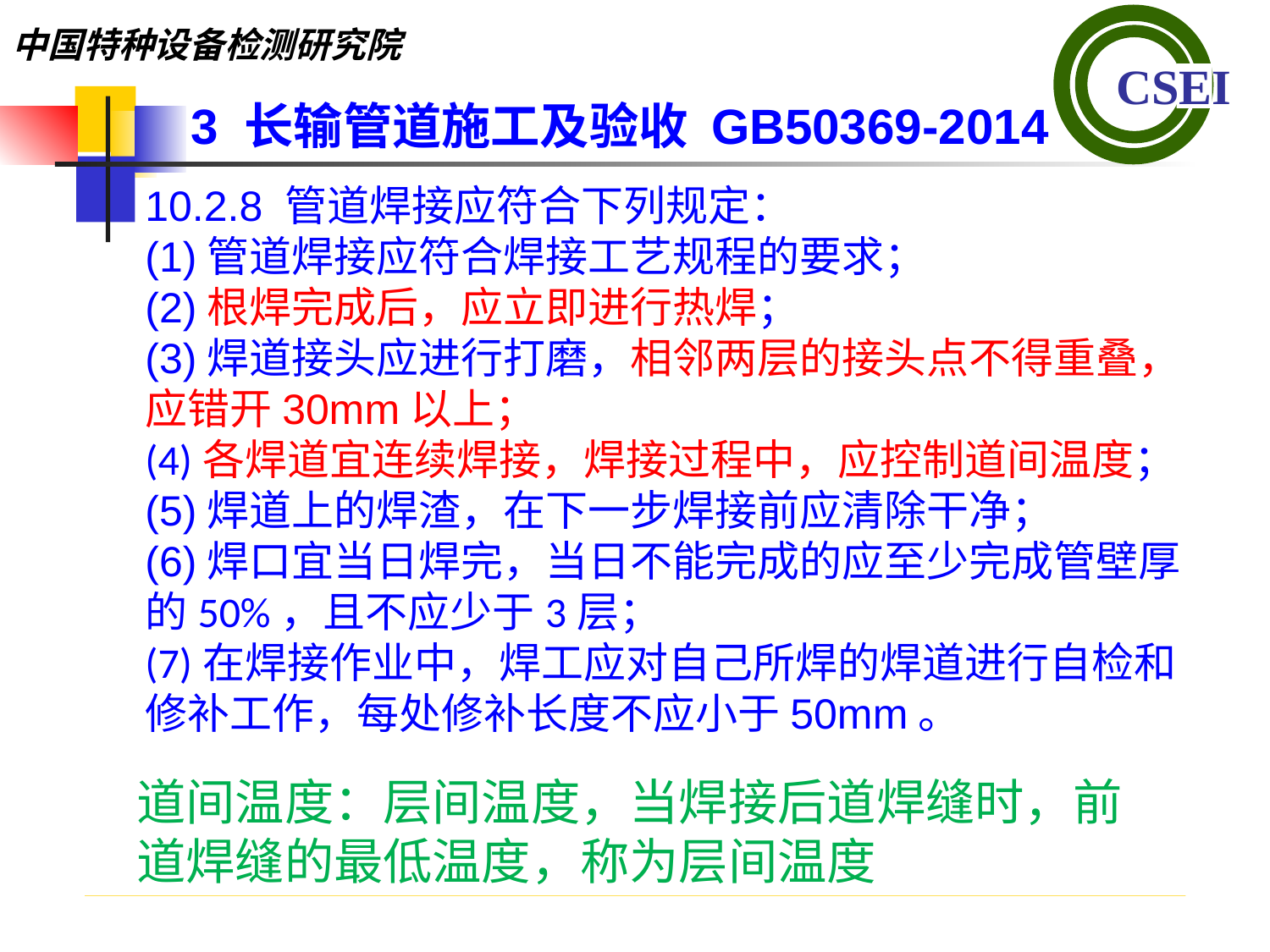

3 长输管道施工及验收 GB50369-2014
10.2.8 管道焊接应符合下列规定：(1)管道焊接应符合焊接工艺规程的要求；(2)根焊完成后，应立即进行热焊；(3)焊道接头应进行打磨，相邻两层的接头点不得重叠，应错开30mm以上；
(4)各焊道宜连续焊接，焊接过程中，应控制道间温度；(5)焊道上的焊渣，在下一步焊接前应清除干净；(6)焊口宜当日焊完，当日不能完成的应至少完成管壁厚的50%，且不应少于3层；(7)在焊接作业中，焊工应对自己所焊的焊道进行自检和修补工作，每处修补长度不应小于50mm。
道间温度：层间温度，当焊接后道焊缝时，前道焊缝的最低温度，称为层间温度